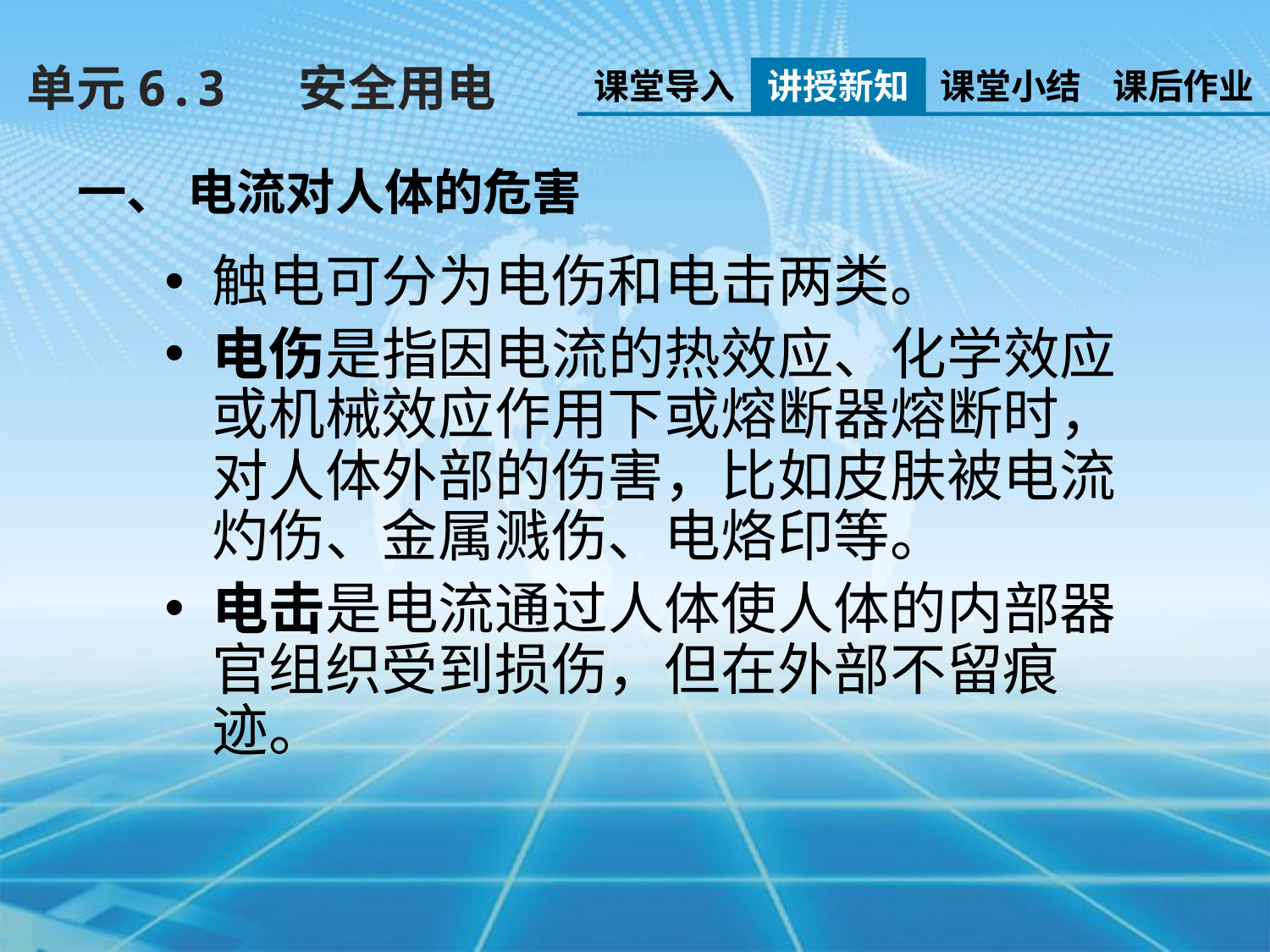

单元6.3　 安全用电
课堂导入
讲授新知
课堂小结
课后作业
一、 电流对人体的危害

触电可分为电伤和电击两类。
电伤是指因电流的热效应、化学效应或机械效应作用下或熔断器熔断时，对人体外部的伤害，比如皮肤被电流灼伤、金属溅伤、电烙印等。
电击是电流通过人体使人体的内部器官组织受到损伤，但在外部不留痕迹。